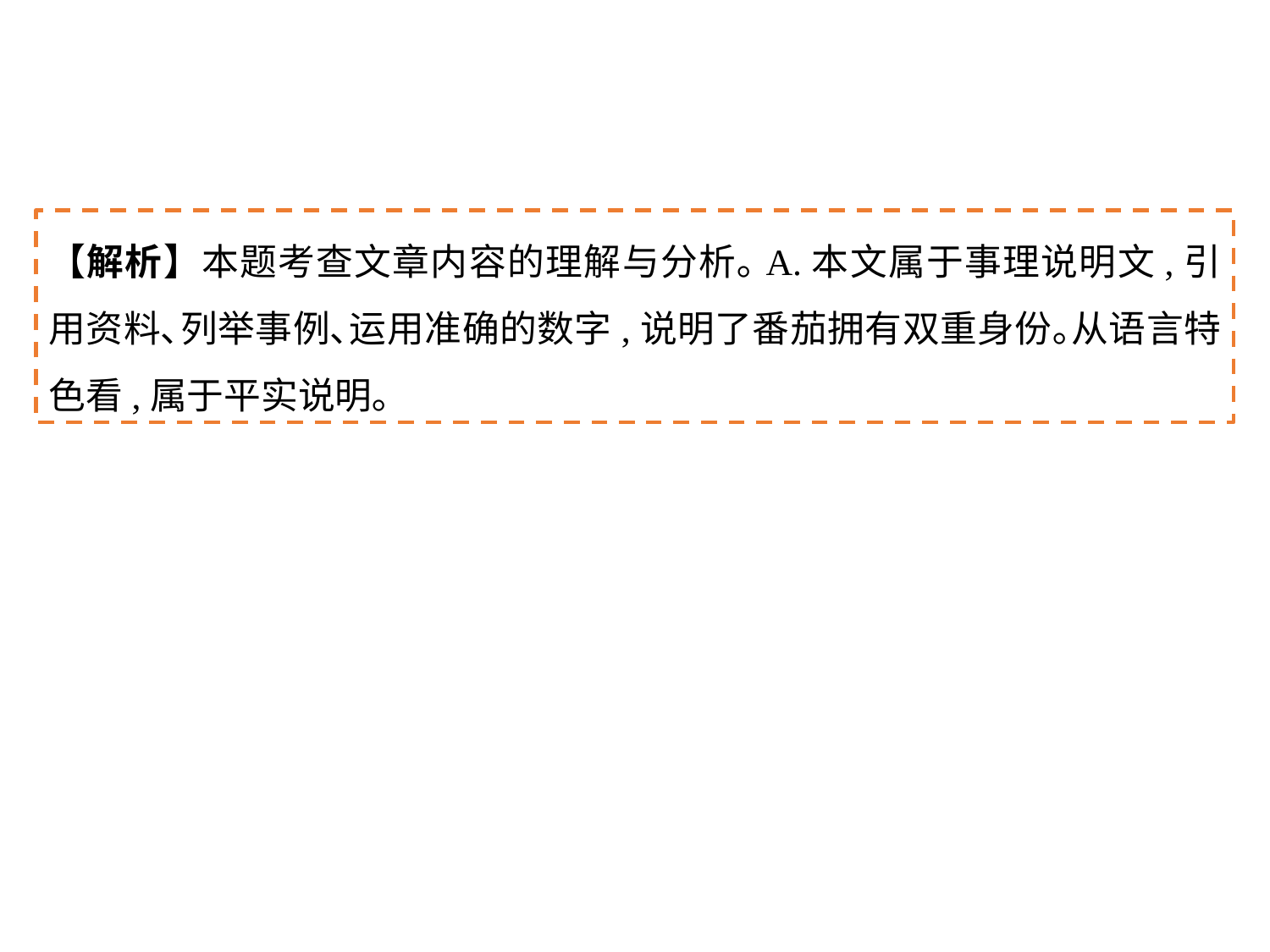

【解析】本题考查文章内容的理解与分析｡A.本文属于事理说明文,引用资料､列举事例､运用准确的数字,说明了番茄拥有双重身份｡从语言特色看,属于平实说明｡